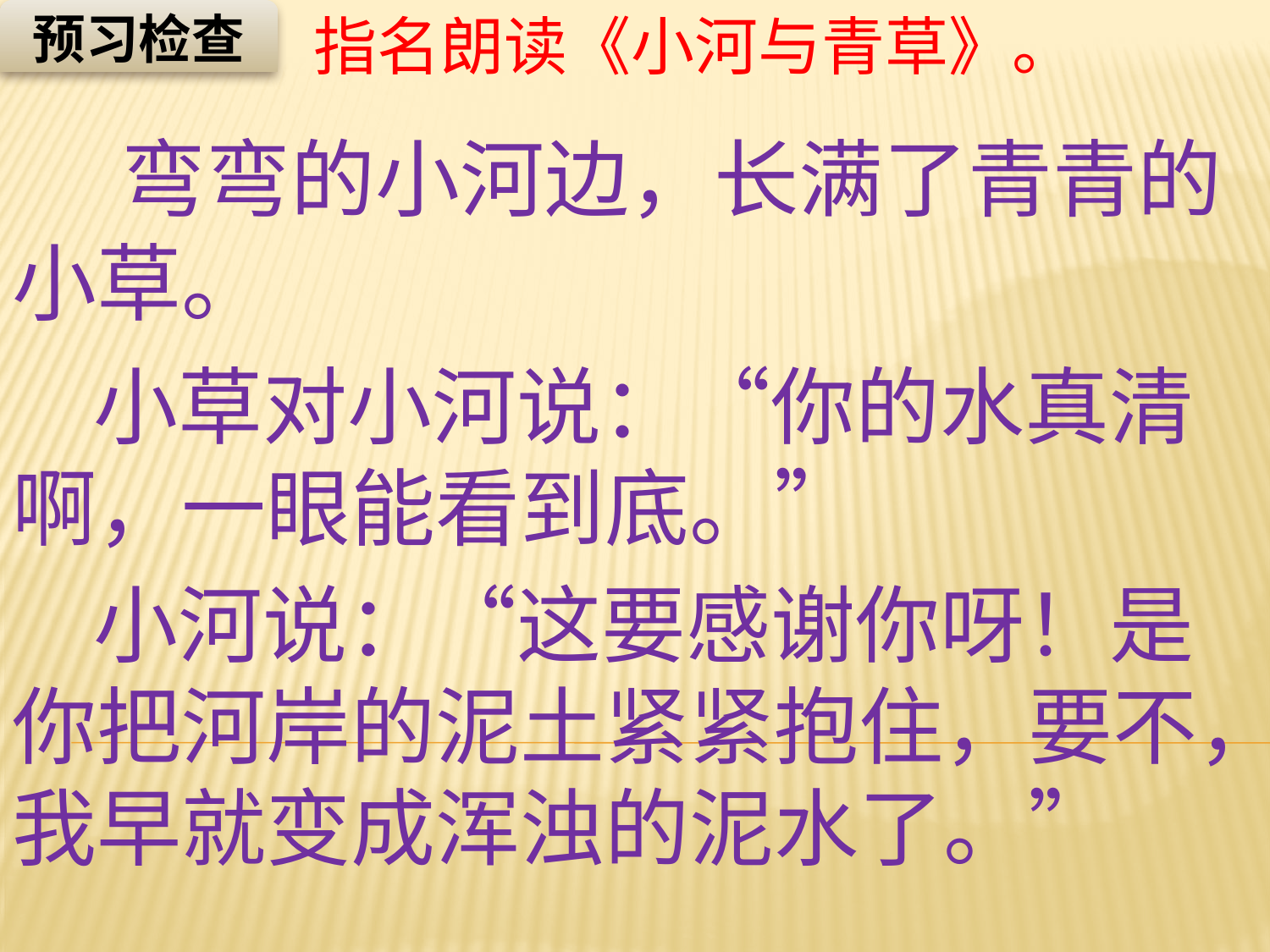

预习检查
指名朗读《小河与青草》。
    弯弯的小河边，长满了青青的小草。
    小草对小河说：“你的水真清啊，一眼能看到底。”
    小河说：“这要感谢你呀！是你把河岸的泥土紧紧抱住，要不，我早就变成浑浊的泥水了。”